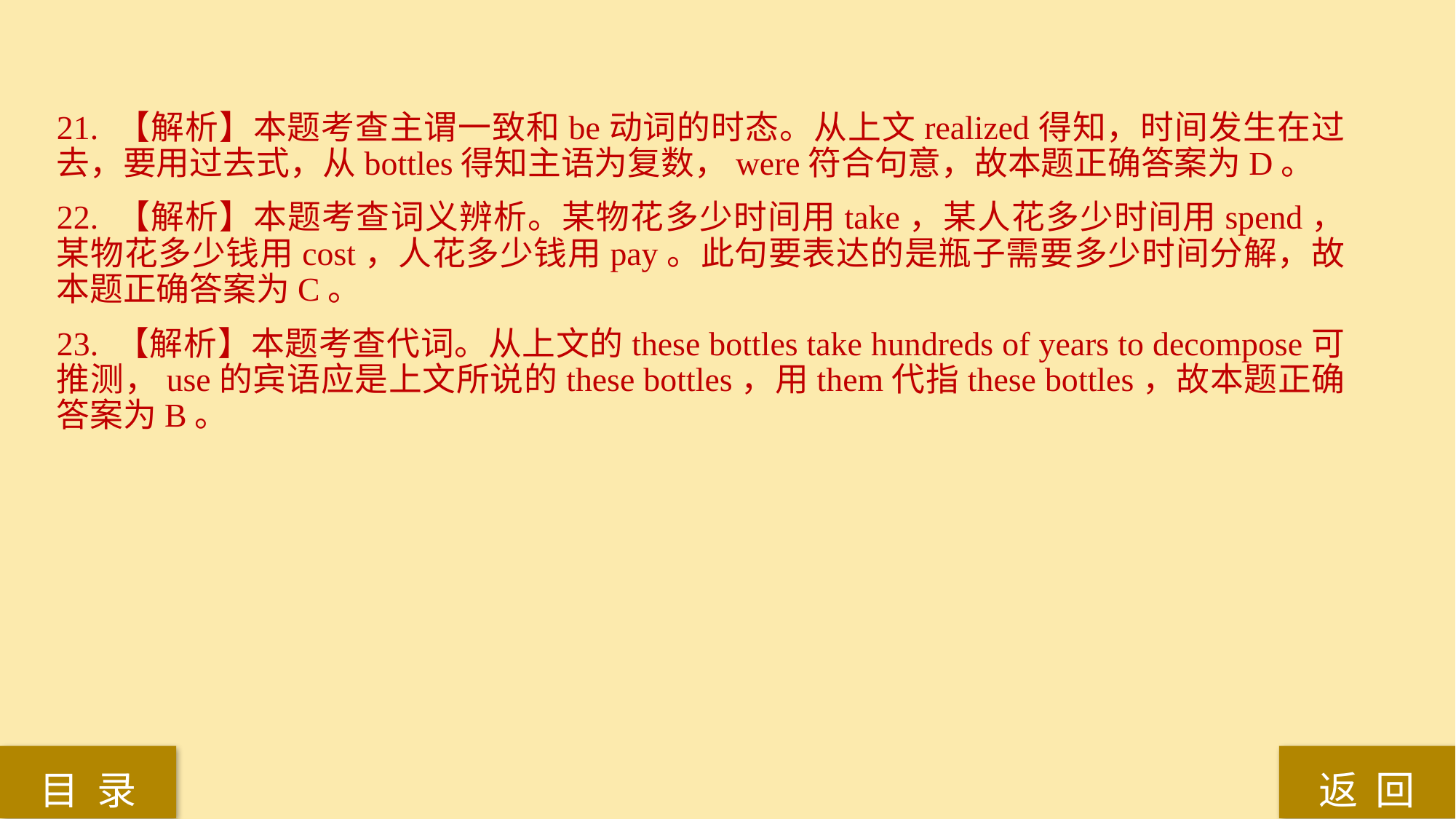

21. 【解析】本题考查主谓一致和be动词的时态。从上文realized得知，时间发生在过去，要用过去式，从bottles得知主语为复数，were符合句意，故本题正确答案为D。
22. 【解析】本题考查词义辨析。某物花多少时间用take，某人花多少时间用spend，某物花多少钱用cost，人花多少钱用pay。此句要表达的是瓶子需要多少时间分解，故本题正确答案为C。
23. 【解析】本题考查代词。从上文的these bottles take hundreds of years to decompose可推测，use的宾语应是上文所说的these bottles，用them代指these bottles，故本题正确答案为B。
返  回